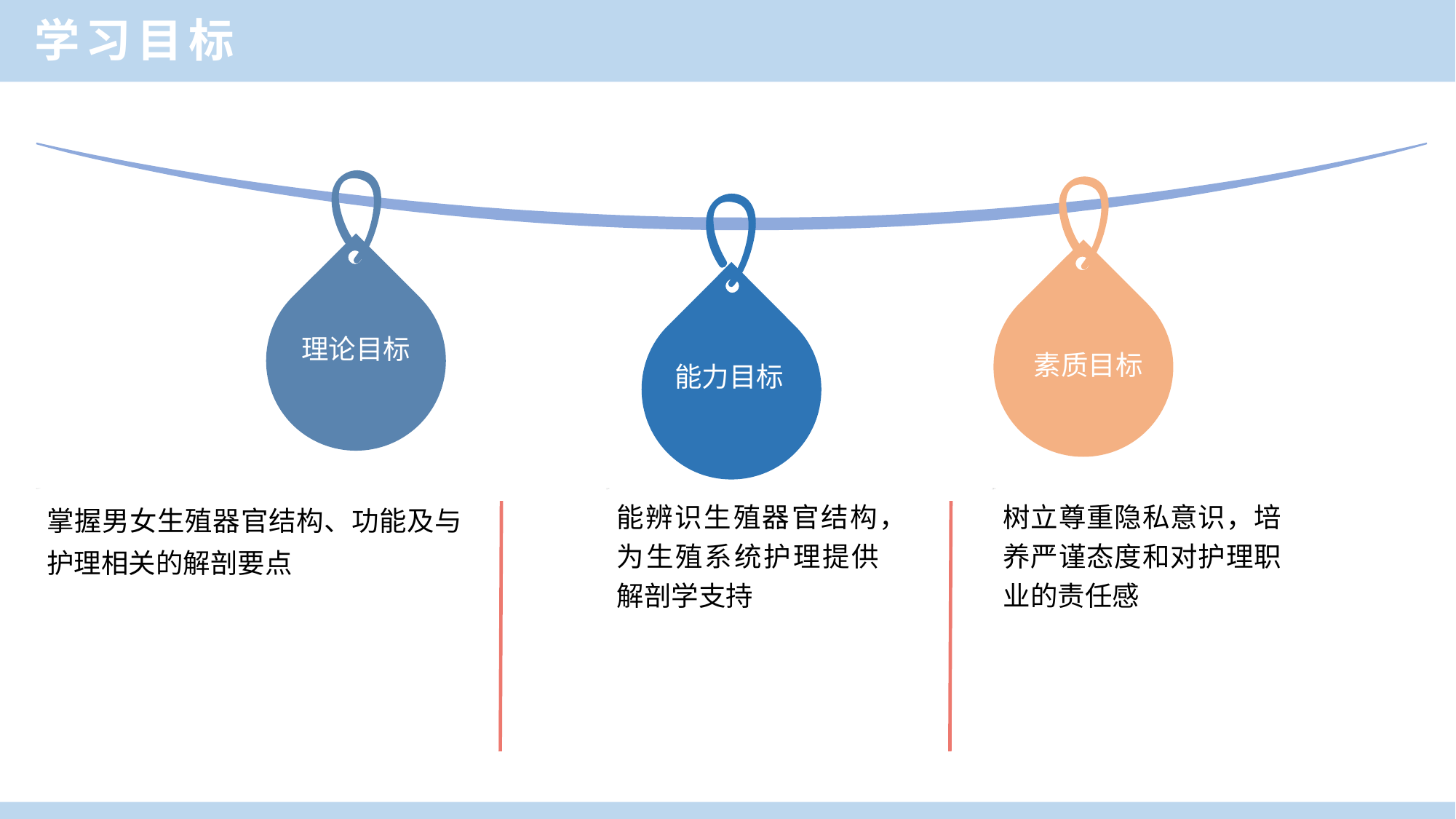

学习目标

理论目标

素质目标

能力目标
掌握男女生殖器官结构、功能及与护理相关的解剖要点
能辨识生殖器官结构，为生殖系统护理提供解剖学支持
树立尊重隐私意识，培养严谨态度和对护理职业的责任感